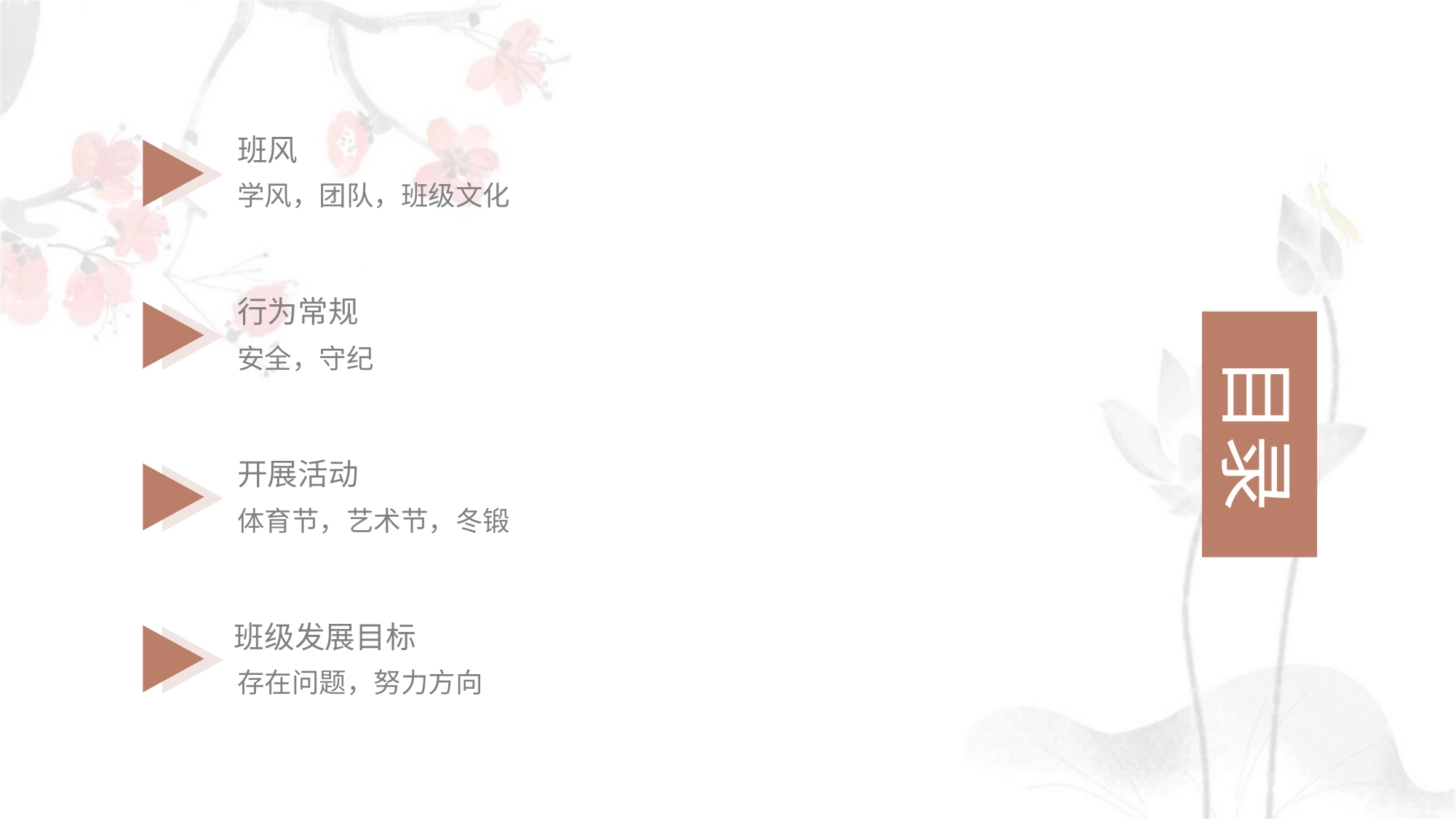

班风

学风，团队，班级文化
行为常规

目录
安全，守纪
开展活动

体育节，艺术节，冬锻
班级发展目标

存在问题，努力方向